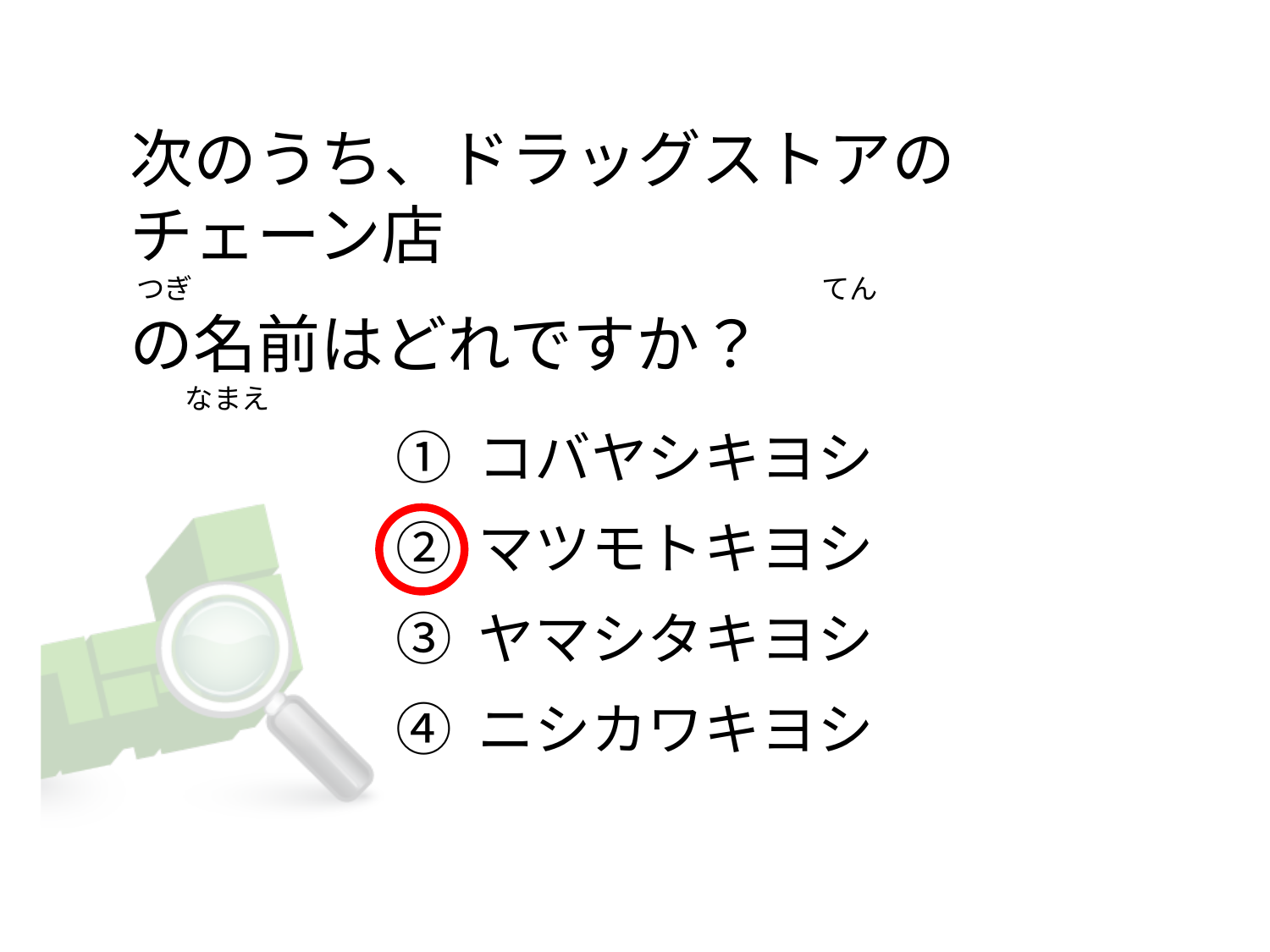

# 次のうち、ドラッグストアのチェーン店  つぎ                                                                                                   てん の名前はどれですか？           なまえ
① コバヤシキヨシ
② マツモトキヨシ
③ ヤマシタキヨシ
④ ニシカワキヨシ